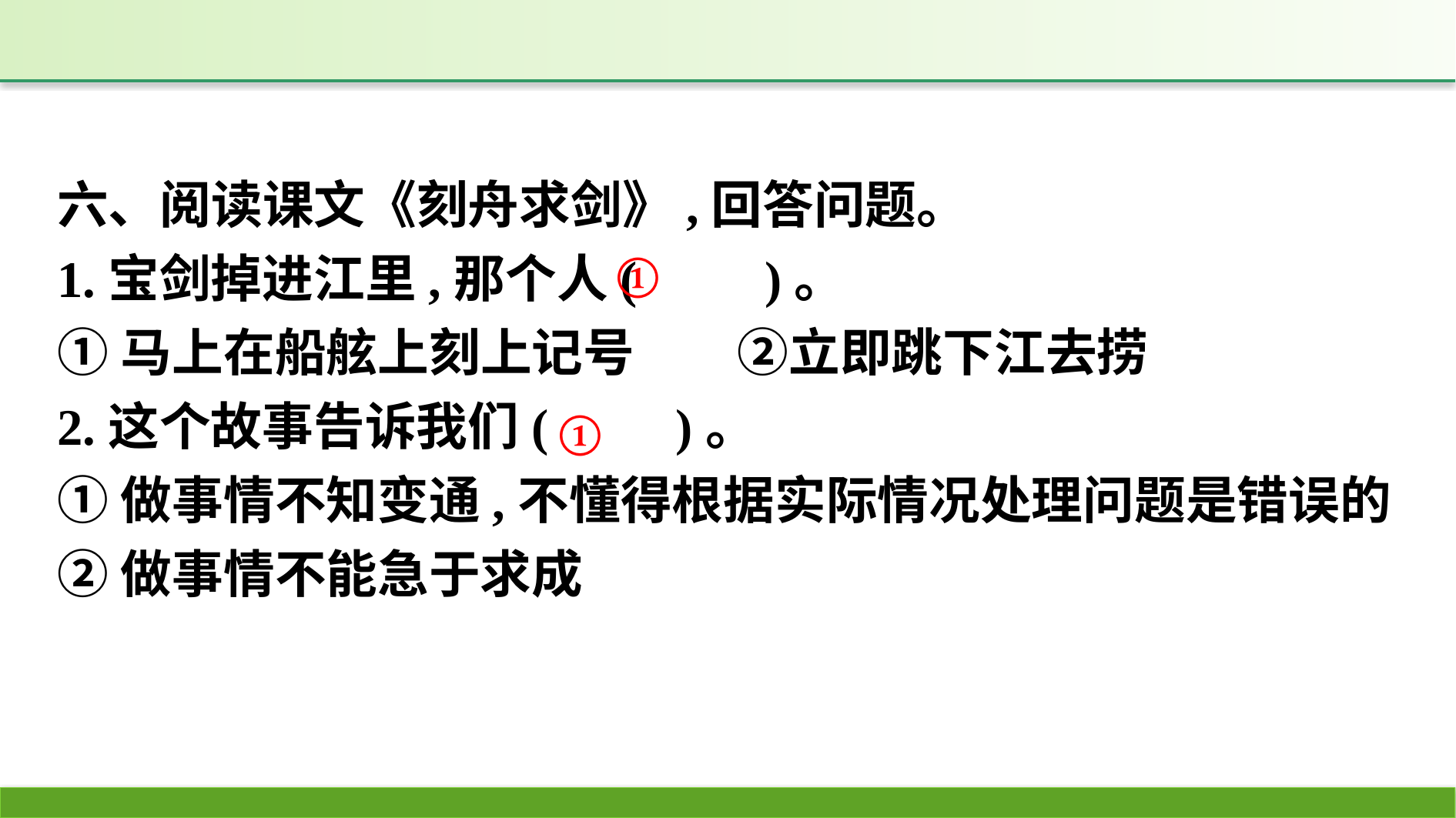

六、阅读课文《刻舟求剑》,回答问题。
1.宝剑掉进江里,那个人(　　)。
①马上在船舷上刻上记号　　②立即跳下江去捞
2.这个故事告诉我们(　　)。
①做事情不知变通,不懂得根据实际情况处理问题是错误的
②做事情不能急于求成
①
①